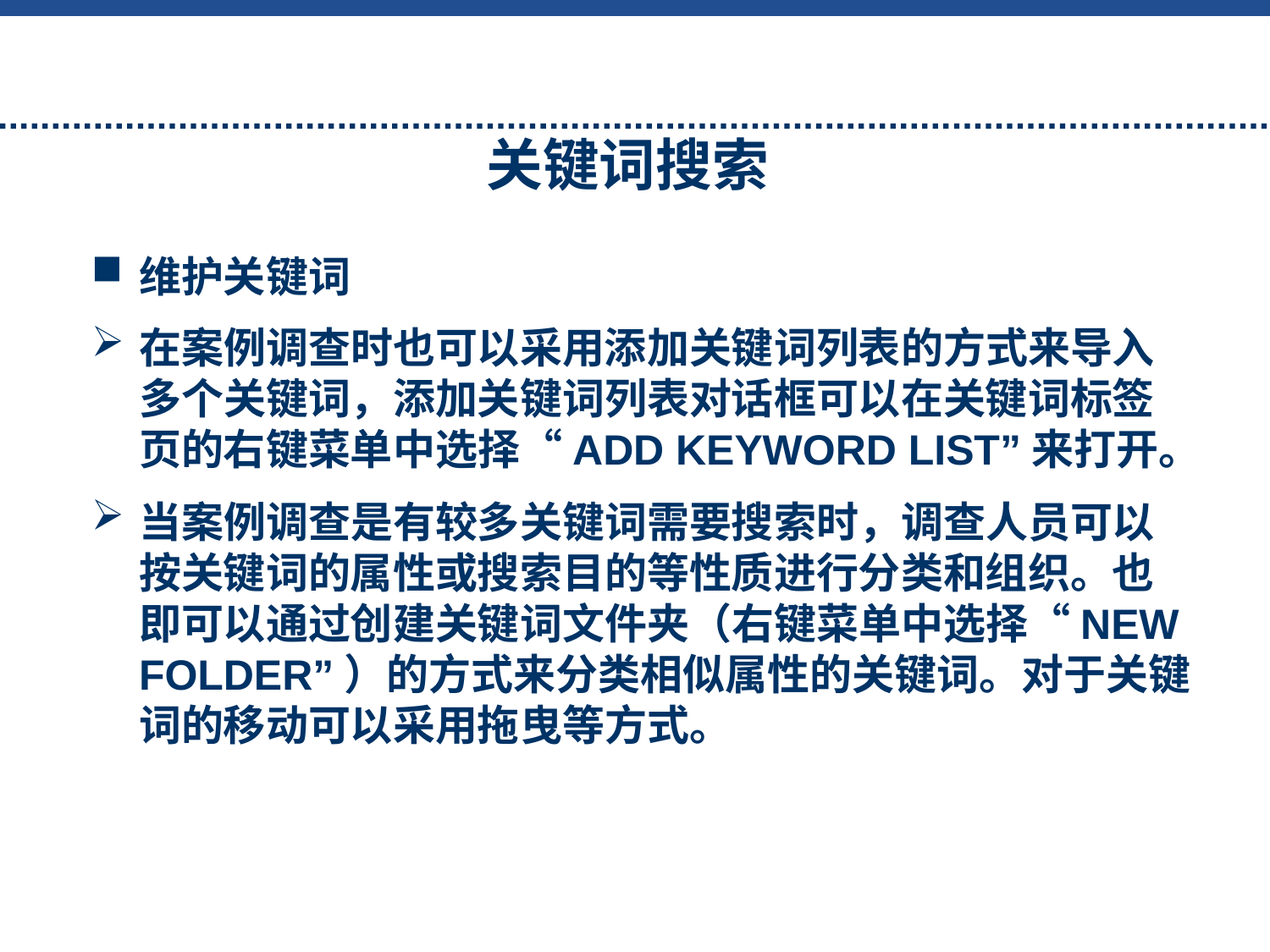

关键词搜索
维护关键词
在案例调查时也可以采用添加关键词列表的方式来导入多个关键词，添加关键词列表对话框可以在关键词标签页的右键菜单中选择“ADD KEYWORD LIST”来打开。
当案例调查是有较多关键词需要搜索时，调查人员可以按关键词的属性或搜索目的等性质进行分类和组织。也即可以通过创建关键词文件夹（右键菜单中选择“NEW FOLDER”）的方式来分类相似属性的关键词。对于关键词的移动可以采用拖曳等方式。